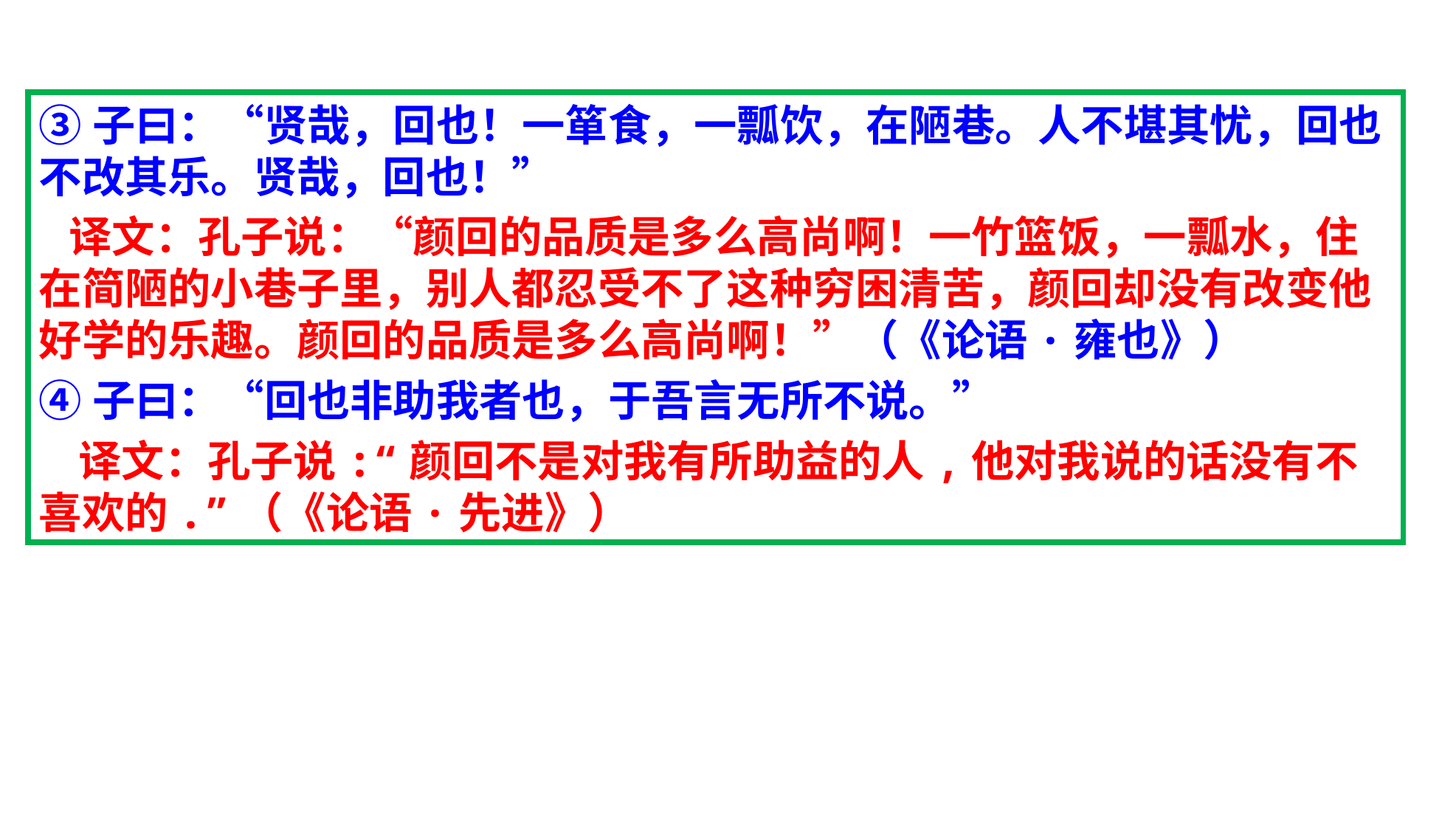

③子曰：“贤哉，回也！一箪食，一瓢饮，在陋巷。人不堪其忧，回也不改其乐。贤哉，回也！”
  译文：孔子说：“颜回的品质是多么高尚啊！一竹篮饭，一瓢水，住在简陋的小巷子里，别人都忍受不了这种穷困清苦，颜回却没有改变他好学的乐趣。颜回的品质是多么高尚啊！”（《论语·雍也》）
④子曰：“回也非助我者也，于吾言无所不说。”
   译文：孔子说:“颜回不是对我有所助益的人,他对我说的话没有不喜欢的.”（《论语·先进》）